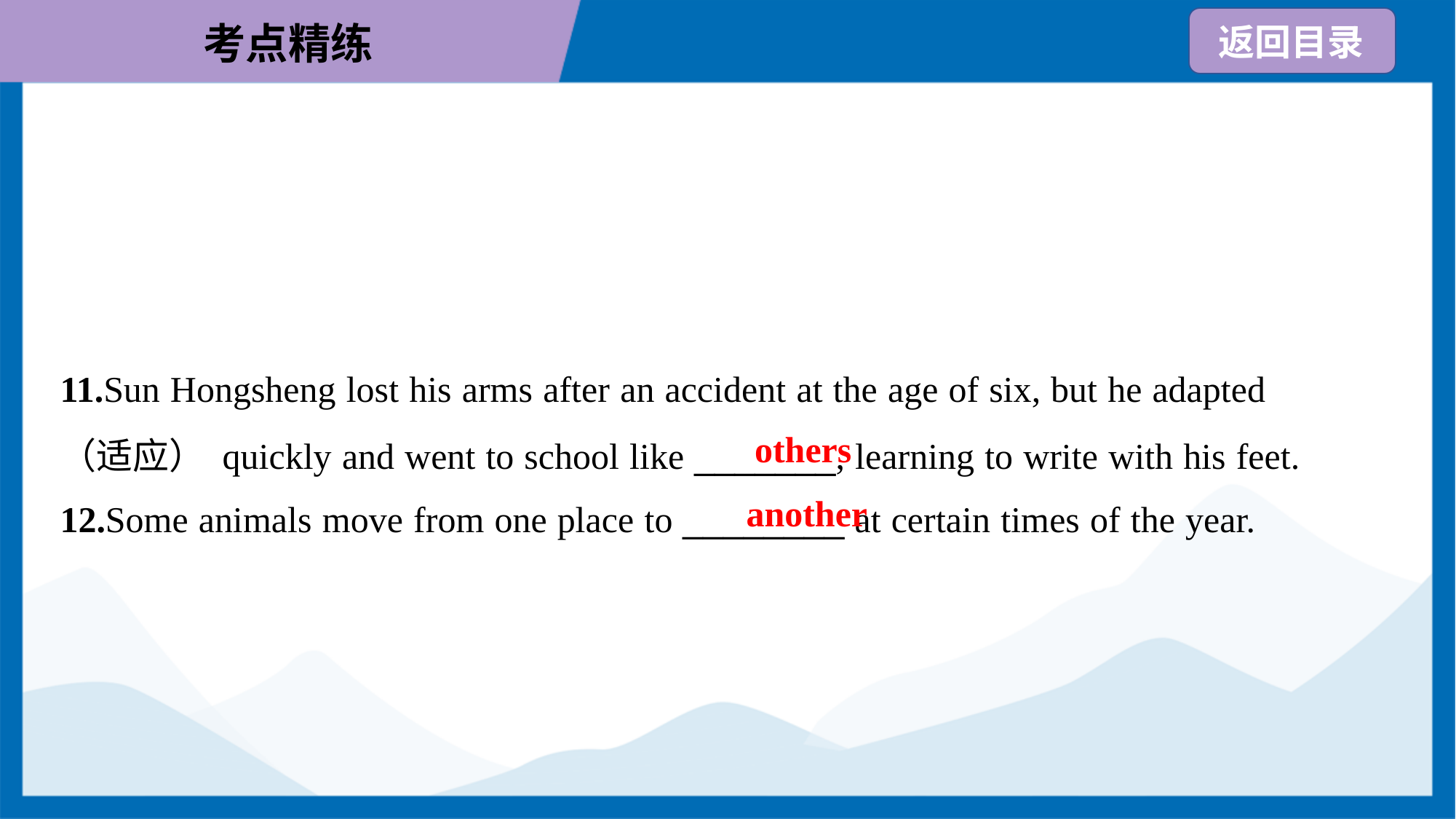

11.Sun Hongsheng lost his arms after an accident at the age of six, but he adapted
（适应） quickly and went to school like _______, learning to write with his feet.
12.Some animals move from one place to ________ at certain times of the year.
others
another